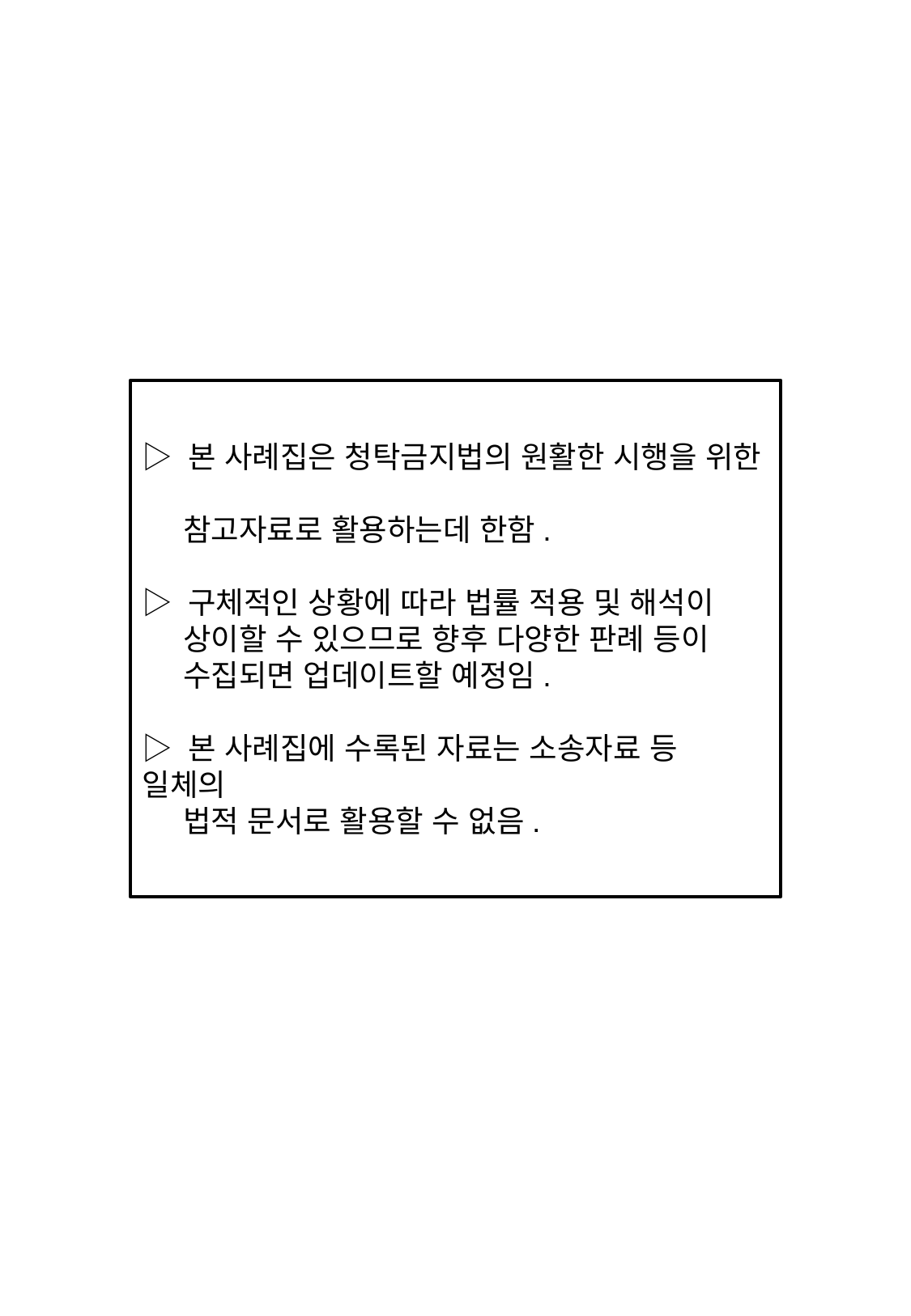

▷ 본 사례집은 청탁금지법의 원활한 시행을 위한
    참고자료로 활용하는데 한함.

▷ 구체적인 상황에 따라 법률 적용 및 해석이
    상이할 수 있으므로 향후 다양한 판례 등이
    수집되면 업데이트할 예정임.

▷ 본 사례집에 수록된 자료는 소송자료 등 일체의
    법적 문서로 활용할 수 없음.